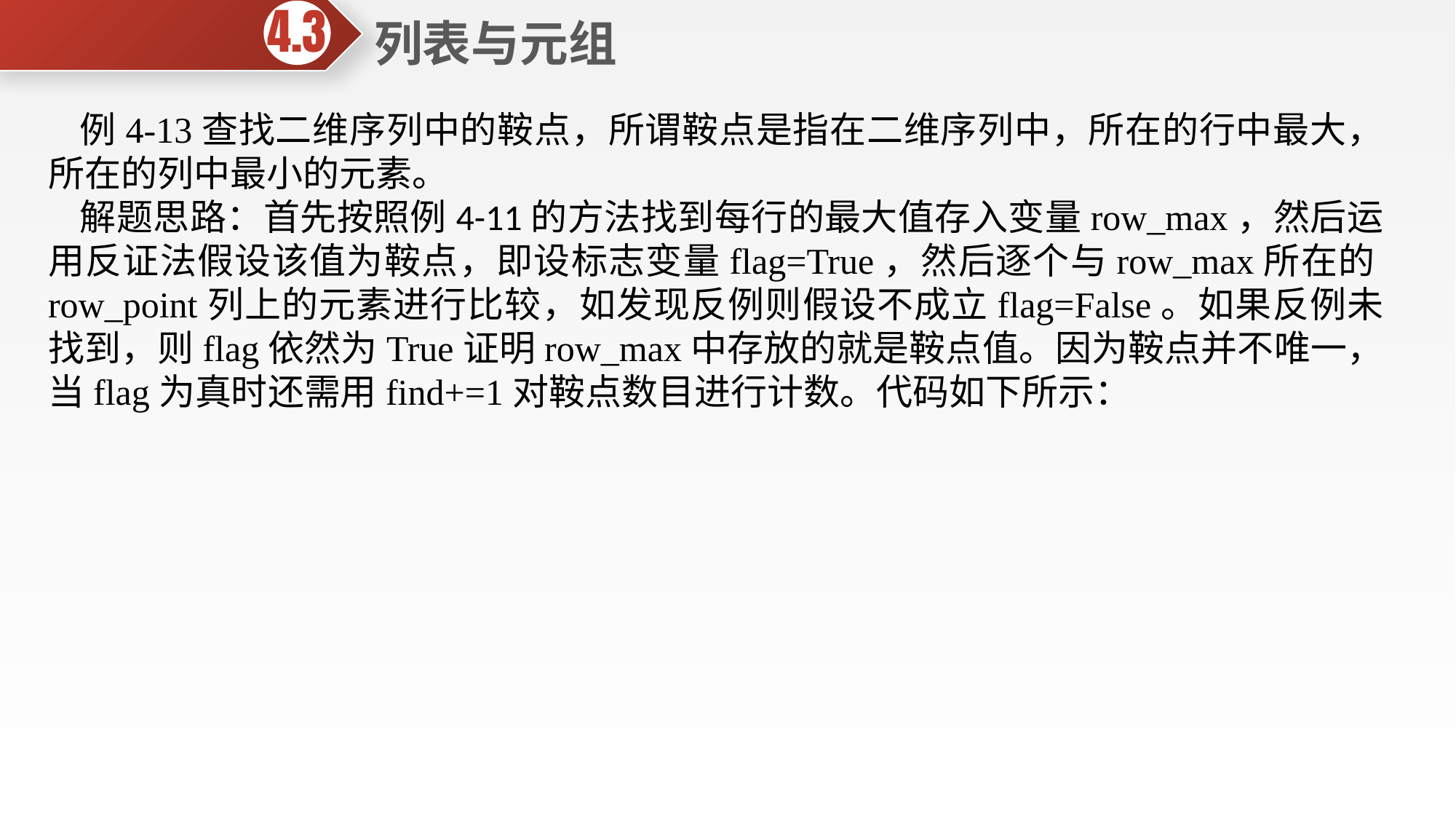

列表与元组

4.3
例4-13查找二维序列中的鞍点，所谓鞍点是指在二维序列中，所在的行中最大，所在的列中最小的元素。
解题思路：首先按照例4-11的方法找到每行的最大值存入变量row_max，然后运用反证法假设该值为鞍点，即设标志变量flag=True，然后逐个与row_max所在的row_point列上的元素进行比较，如发现反例则假设不成立flag=False。如果反例未找到，则flag依然为True证明row_max中存放的就是鞍点值。因为鞍点并不唯一，当flag为真时还需用find+=1对鞍点数目进行计数。代码如下所示：